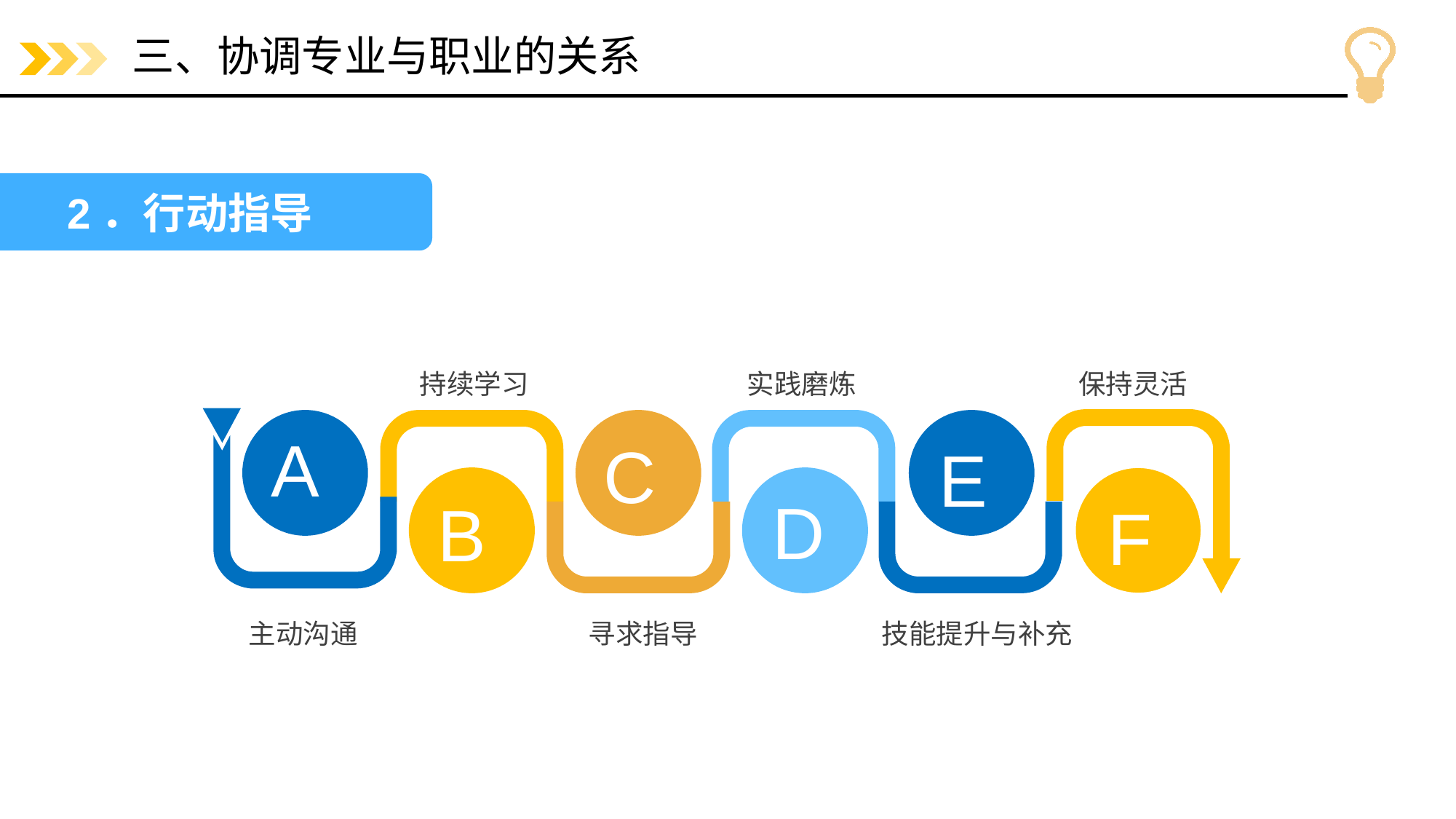

26
# 三、协调专业与职业的关系
2．行动指导
 持续学习
实践磨炼
保持灵活

A

C

E

D

B

F

主动沟通
寻求指导
技能提升与补充